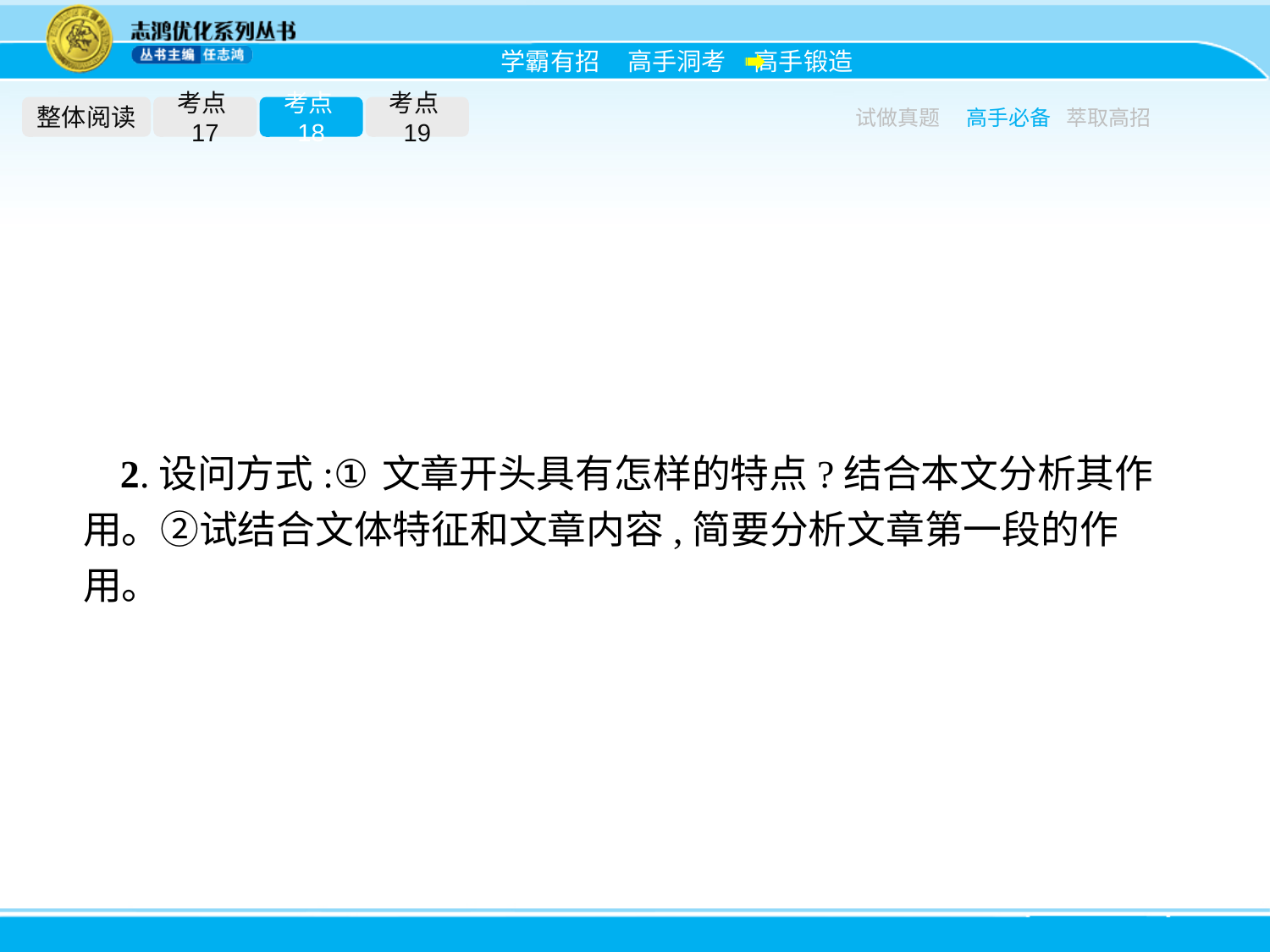

整体阅读
考点17
考点18
考点19
试做真题
高手必备
萃取高招
2.设问方式:①文章开头具有怎样的特点?结合本文分析其作用。②试结合文体特征和文章内容,简要分析文章第一段的作用。